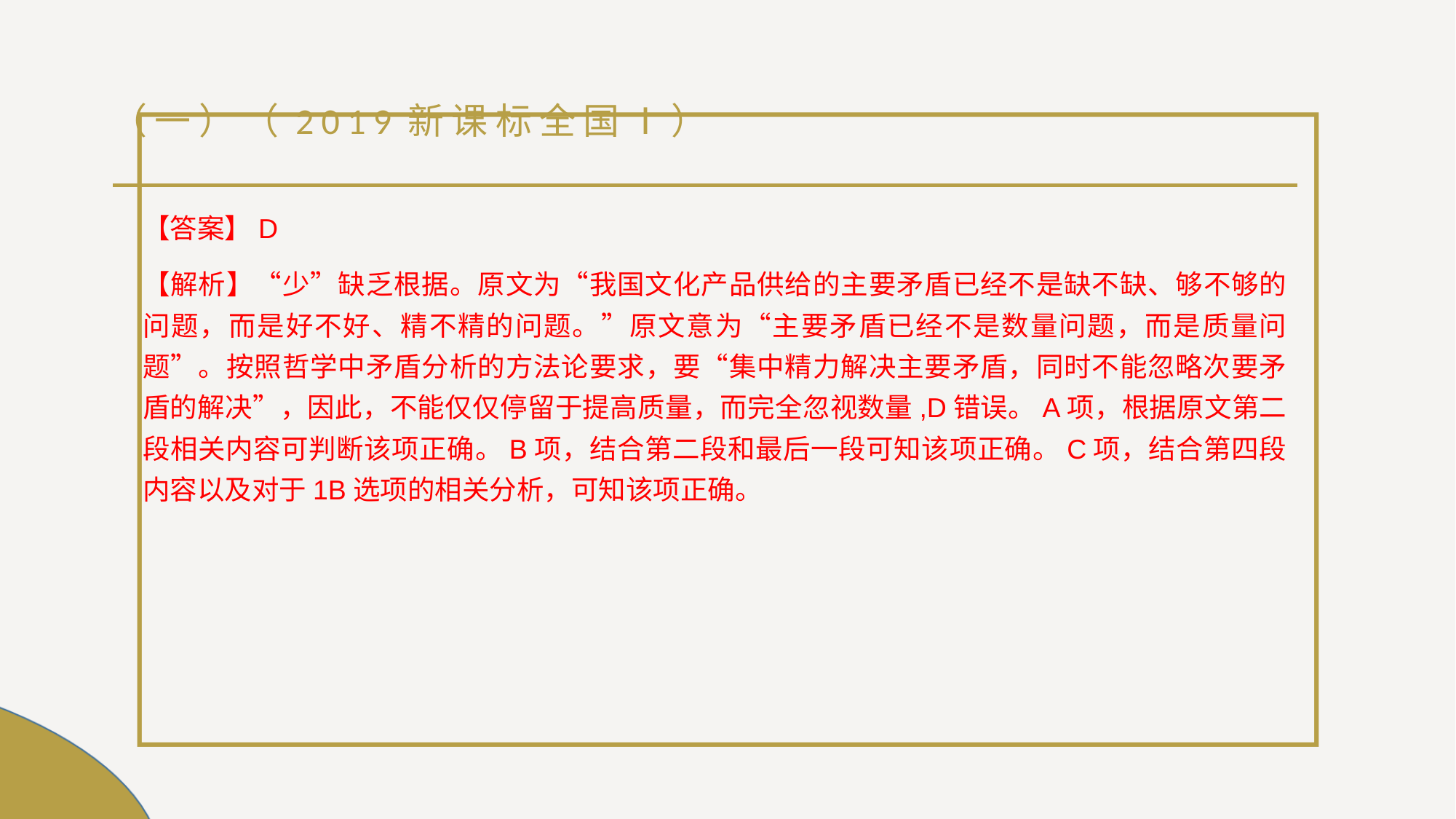

# （一）（2019新课标全国Ⅰ）
【答案】D
【解析】“少”缺乏根据。原文为“我国文化产品供给的主要矛盾已经不是缺不缺、够不够的问题，而是好不好、精不精的问题。”原文意为“主要矛盾已经不是数量问题，而是质量问题”。按照哲学中矛盾分析的方法论要求，要“集中精力解决主要矛盾，同时不能忽略次要矛盾的解决”，因此，不能仅仅停留于提高质量，而完全忽视数量,D错误。A项，根据原文第二段相关内容可判断该项正确。B项，结合第二段和最后一段可知该项正确。C项，结合第四段内容以及对于1B选项的相关分析，可知该项正确。